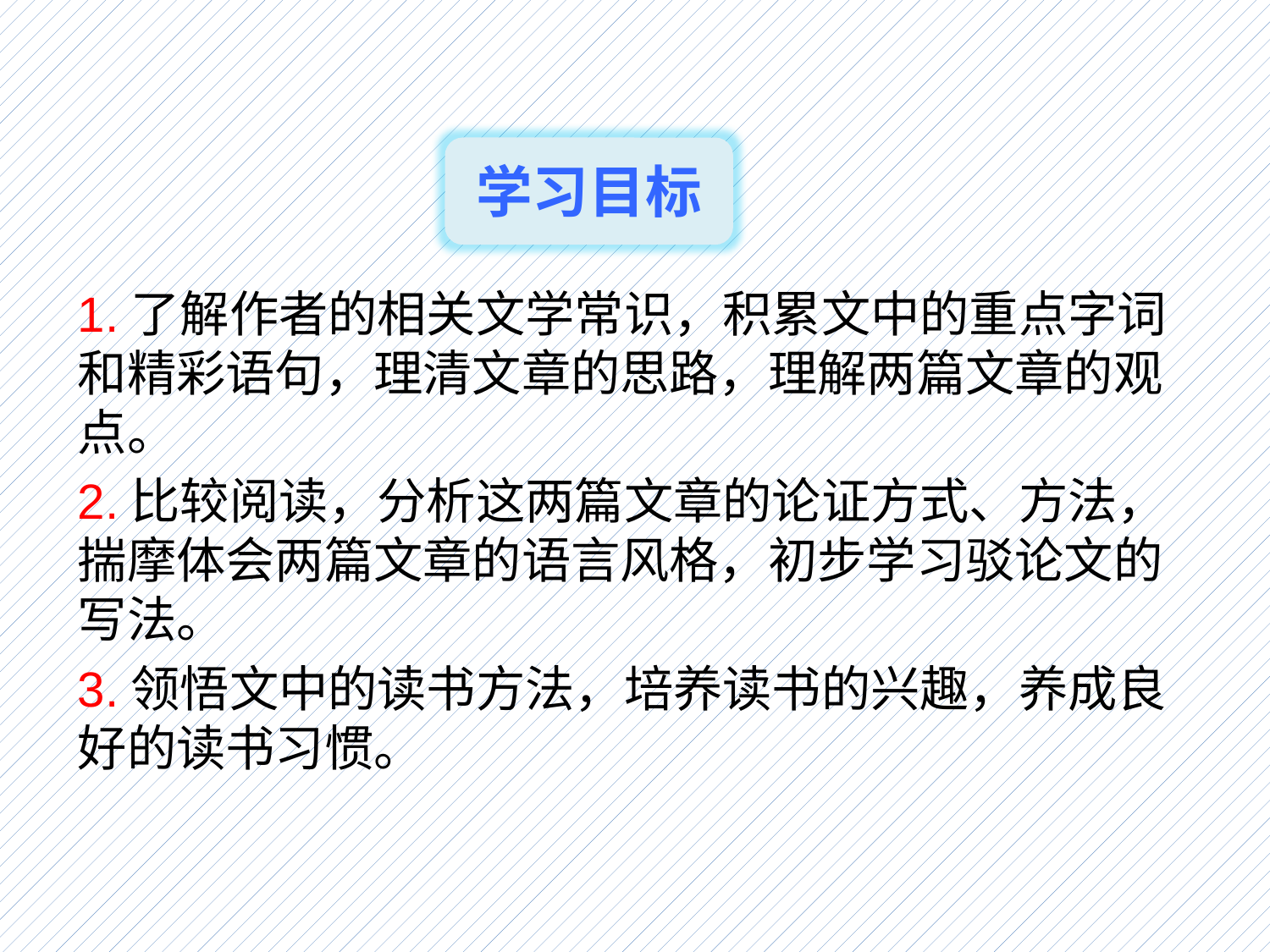

学习目标
1.了解作者的相关文学常识，积累文中的重点字词和精彩语句，理清文章的思路，理解两篇文章的观点。
2.比较阅读，分析这两篇文章的论证方式、方法，揣摩体会两篇文章的语言风格，初步学习驳论文的写法。
3.领悟文中的读书方法，培养读书的兴趣，养成良好的读书习惯。